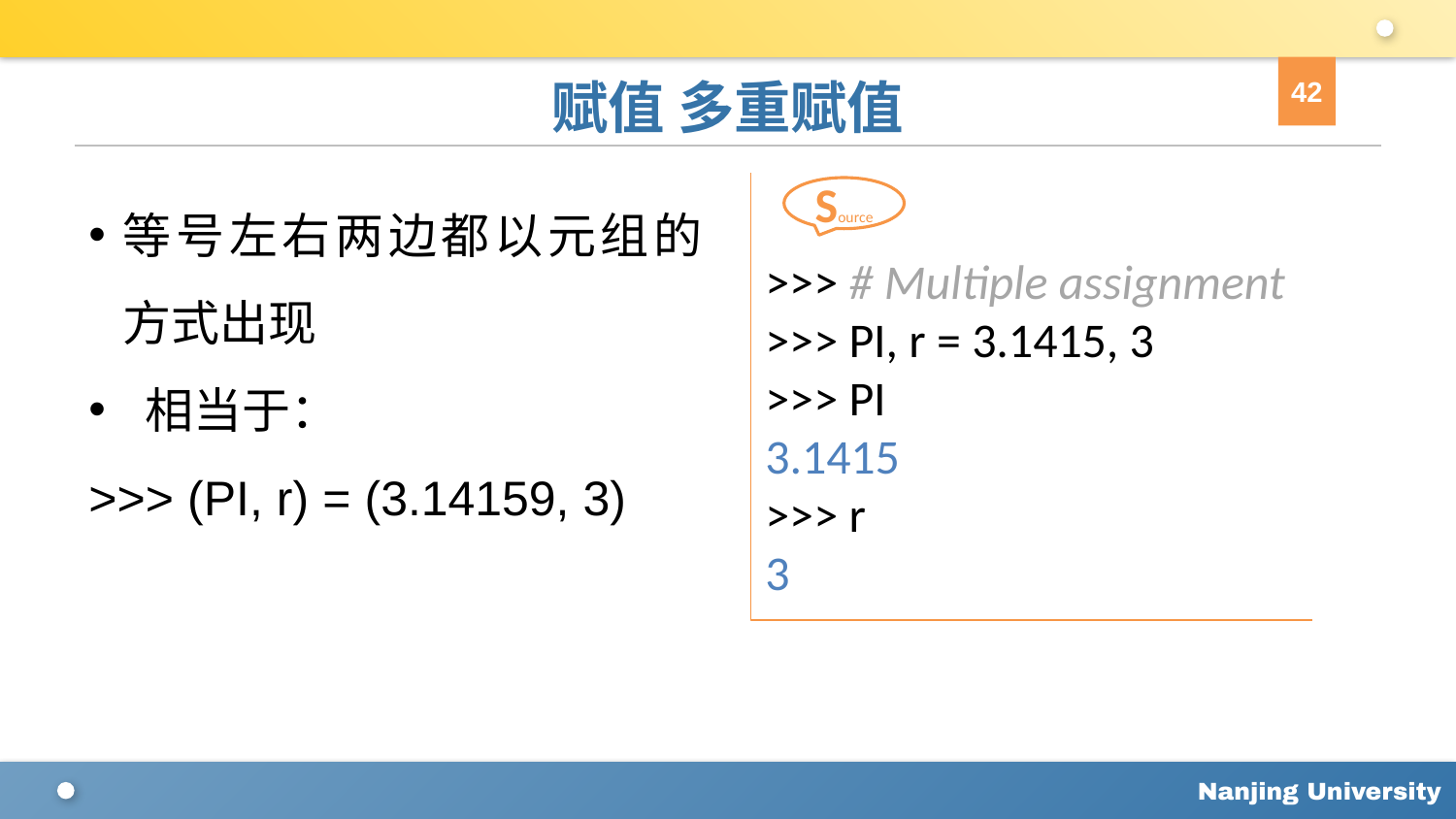

42
# 赋值 多重赋值
等号左右两边都以元组的方式出现
 相当于：
>>> (PI, r) = (3.14159, 3)

>>> # Multiple assignment
>>> PI, r = 3.1415, 3
>>> PI
3.1415
>>> r
3

Source